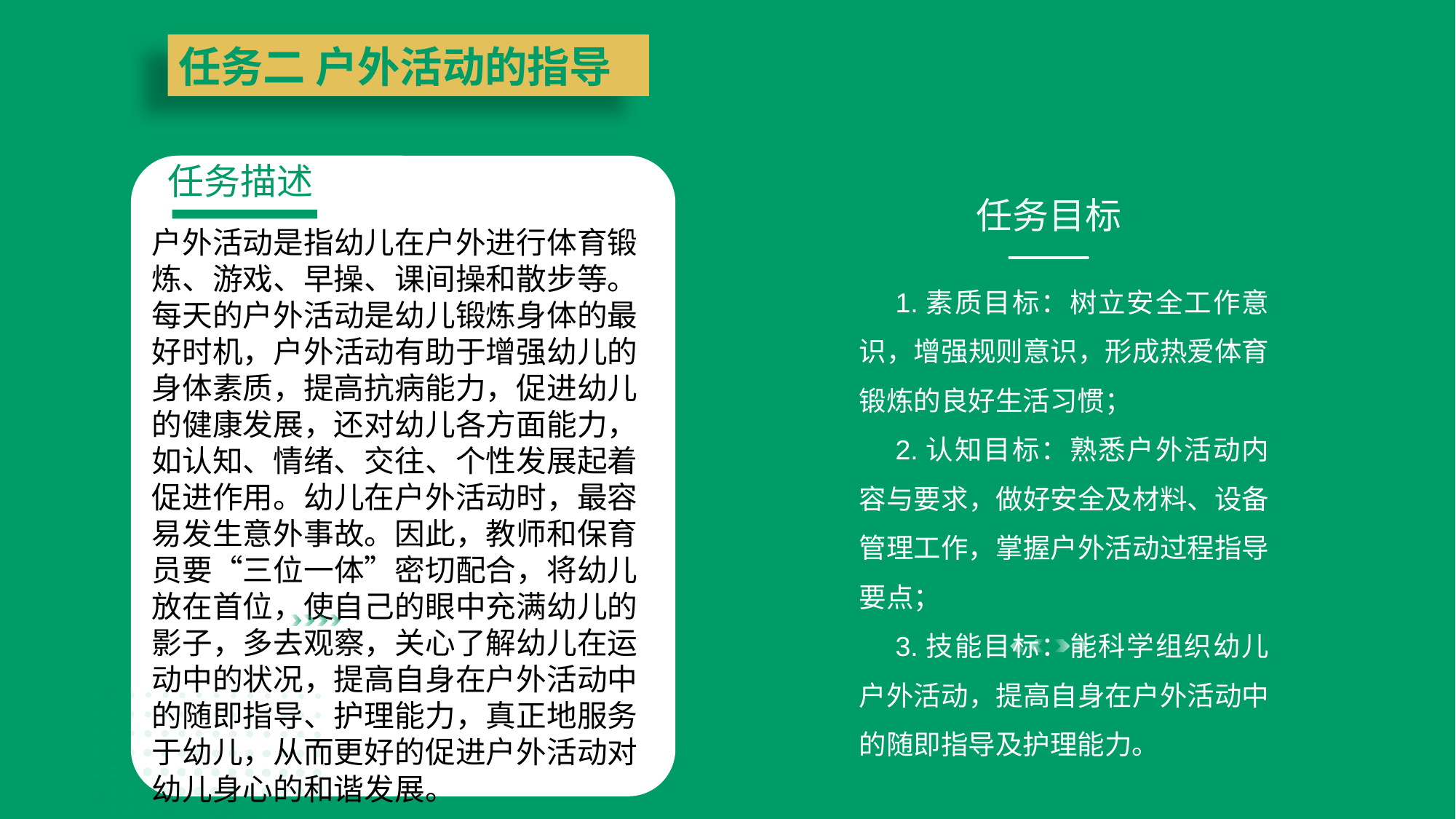

任务二 户外活动的指导
任务描述

任务目标

户外活动是指幼儿在户外进行体育锻炼、游戏、早操、课间操和散步等。每天的户外活动是幼儿锻炼身体的最好时机，户外活动有助于增强幼儿的身体素质，提高抗病能力，促进幼儿的健康发展，还对幼儿各方面能力，如认知、情绪、交往、个性发展起着促进作用。幼儿在户外活动时，最容易发生意外事故。因此，教师和保育员要“三位一体”密切配合，将幼儿放在首位，使自己的眼中充满幼儿的影子，多去观察，关心了解幼儿在运动中的状况，提高自身在户外活动中的随即指导、护理能力，真正地服务于幼儿，从而更好的促进户外活动对幼儿身心的和谐发展。
1.素质目标：树立安全工作意识，增强规则意识，形成热爱体育锻炼的良好生活习惯；
2.认知目标：熟悉户外活动内容与要求，做好安全及材料、设备管理工作，掌握户外活动过程指导要点；
3.技能目标：能科学组织幼儿户外活动，提高自身在户外活动中的随即指导及护理能力。